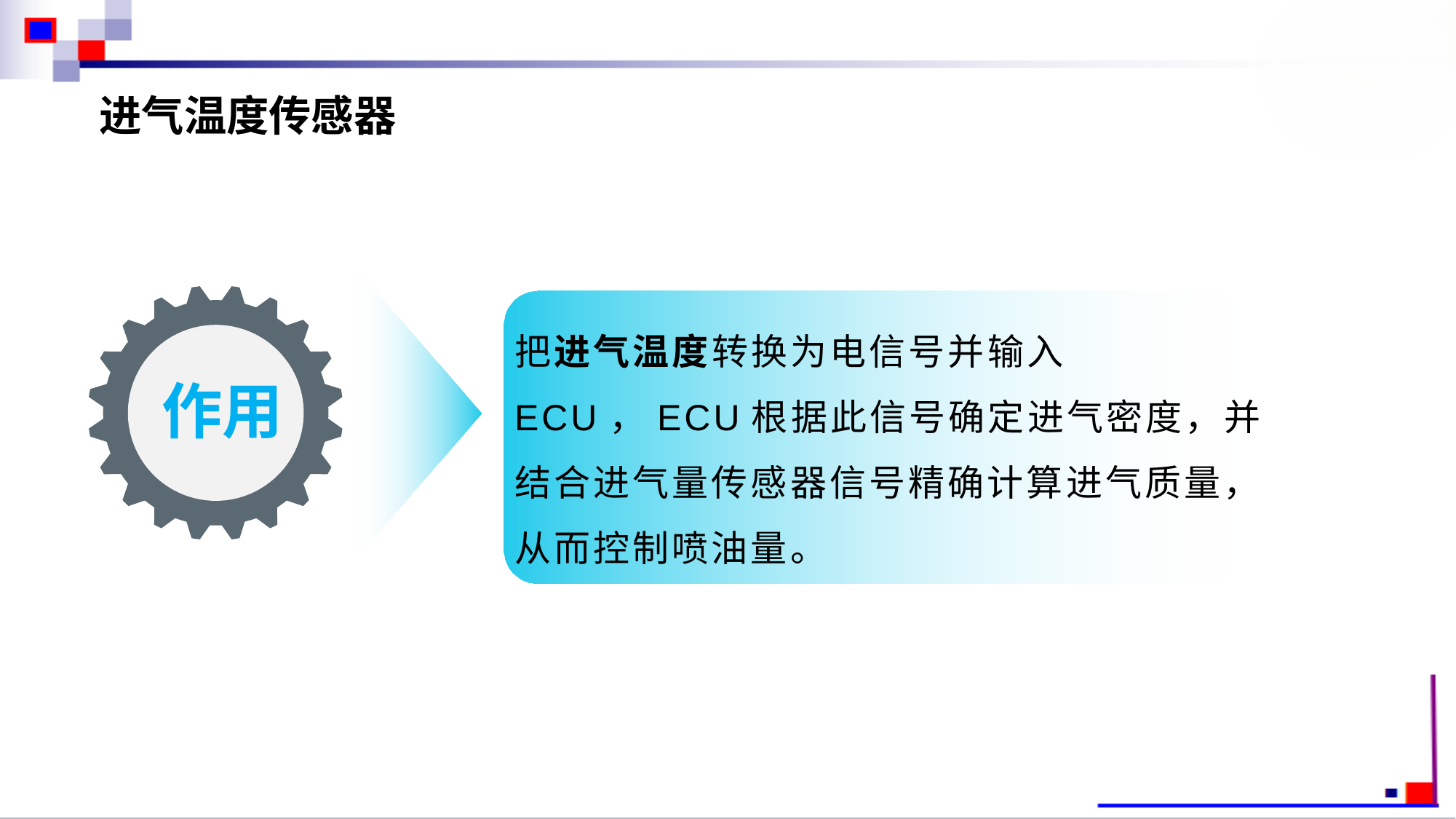

进气温度传感器

把进气温度转换为电信号并输入ECU，ECU根据此信号确定进气密度，并结合进气量传感器信号精确计算进气质量，从而控制喷油量。

作用